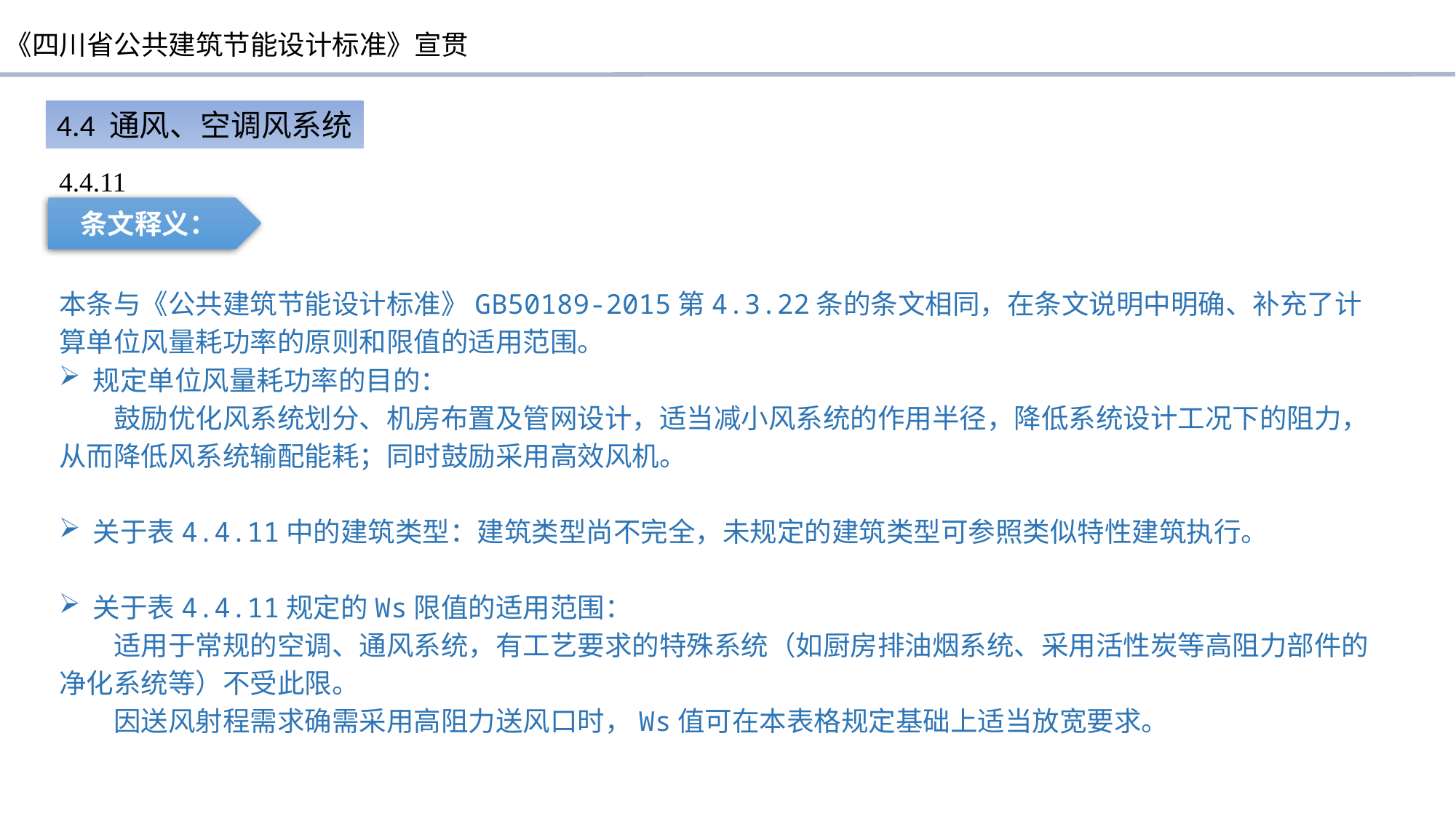

4.4 通风、空调风系统
4.4.11
条文释义：

本条与《公共建筑节能设计标准》GB50189-2015第4.3.22条的条文相同，在条文说明中明确、补充了计算单位风量耗功率的原则和限值的适用范围。
规定单位风量耗功率的目的：
鼓励优化风系统划分、机房布置及管网设计，适当减小风系统的作用半径，降低系统设计工况下的阻力，从而降低风系统输配能耗；同时鼓励采用高效风机。

关于表4.4.11中的建筑类型：建筑类型尚不完全，未规定的建筑类型可参照类似特性建筑执行。

关于表4.4.11规定的Ws限值的适用范围：
适用于常规的空调、通风系统，有工艺要求的特殊系统（如厨房排油烟系统、采用活性炭等高阻力部件的净化系统等）不受此限。
因送风射程需求确需采用高阻力送风口时，Ws值可在本表格规定基础上适当放宽要求。